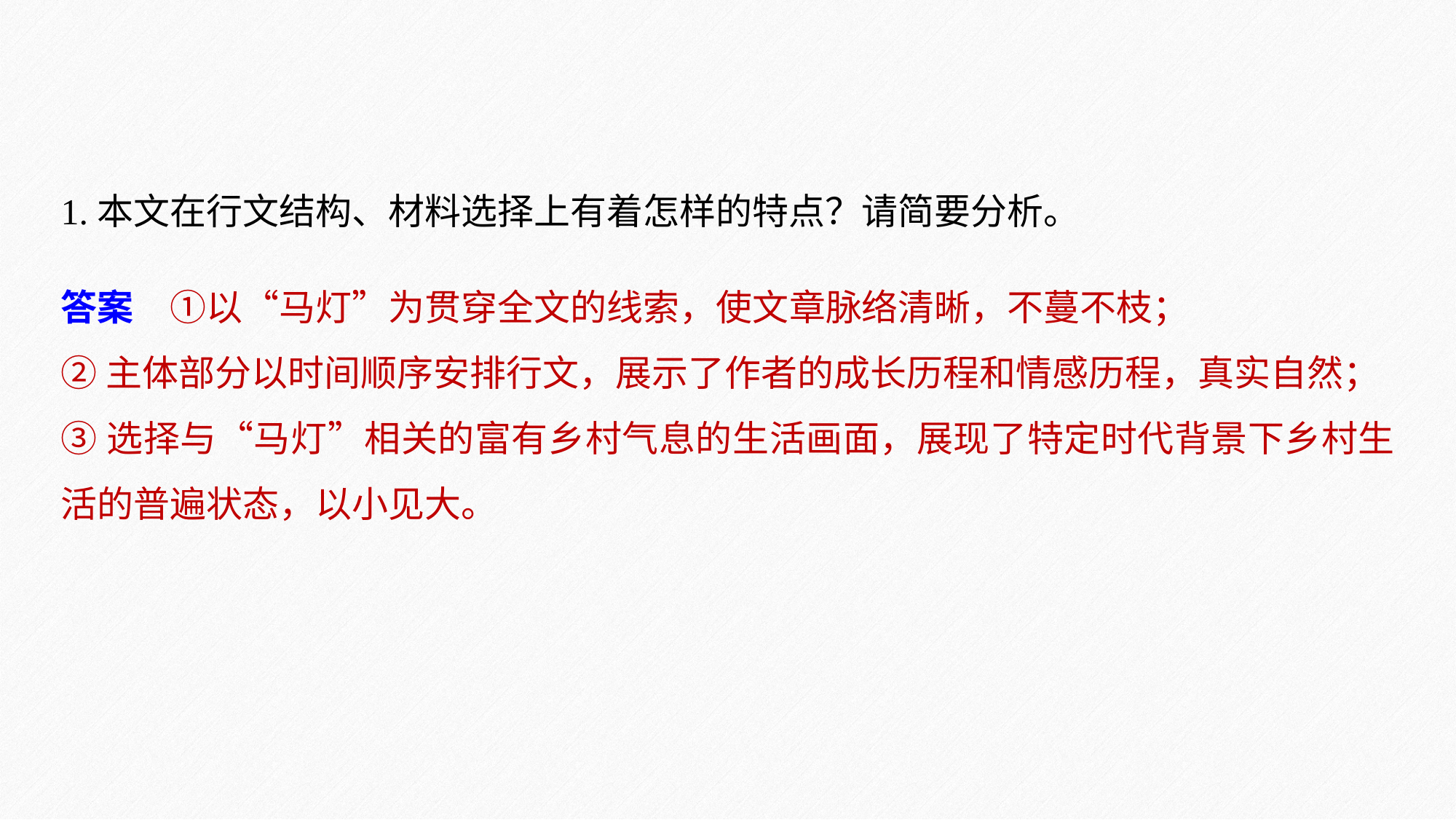

1.本文在行文结构、材料选择上有着怎样的特点？请简要分析。
答案　①以“马灯”为贯穿全文的线索，使文章脉络清晰，不蔓不枝；
②主体部分以时间顺序安排行文，展示了作者的成长历程和情感历程，真实自然；
③选择与“马灯”相关的富有乡村气息的生活画面，展现了特定时代背景下乡村生活的普遍状态，以小见大。